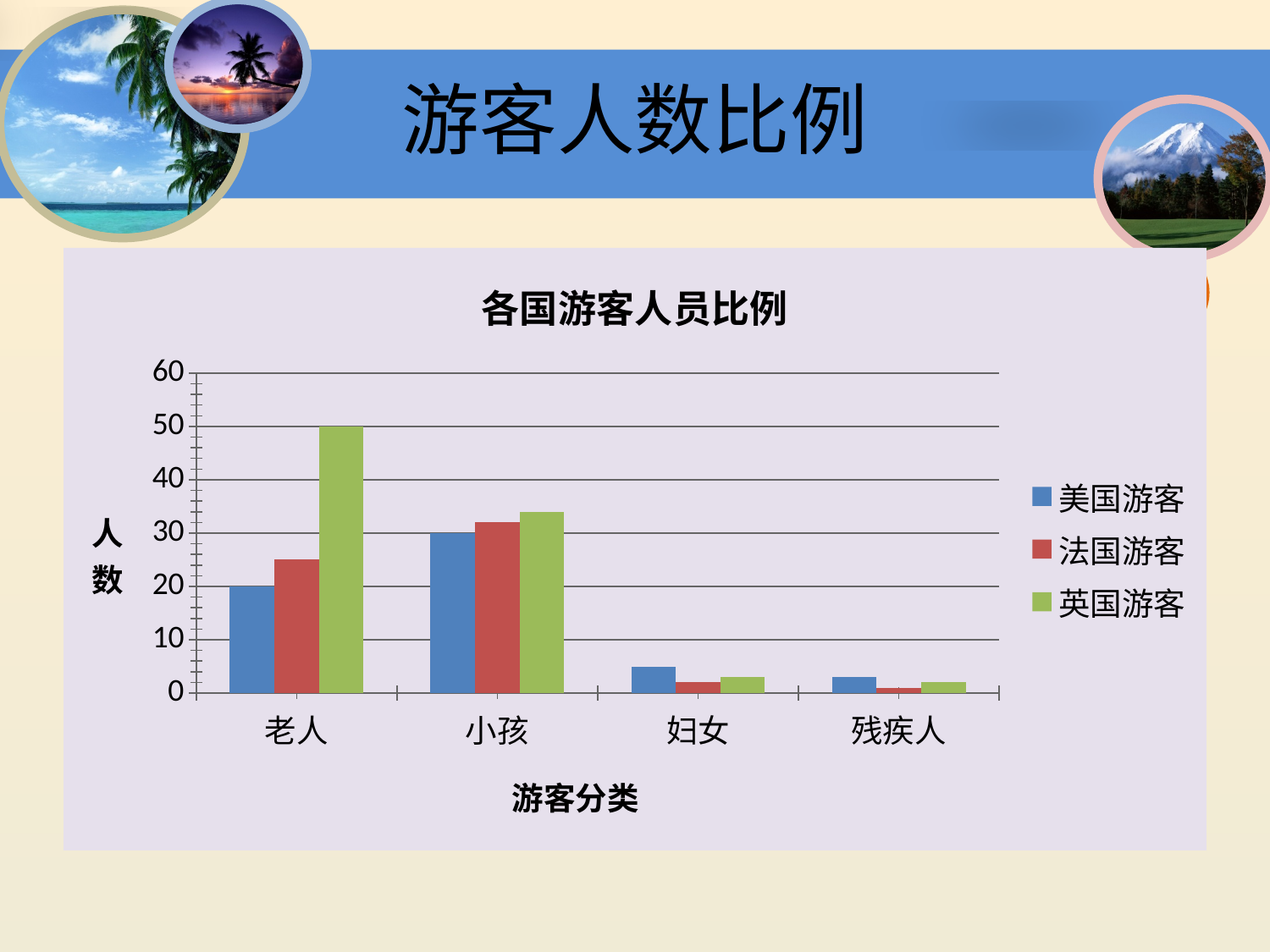

# 游客人数比例

### Chart: 各国游客人员比例

| Category | 美国游客 | 法国游客 | 英国游客 |
|---|---|---|---|
| 老人 | 20.0 | 25.0 | 50.0 |
| 小孩 | 30.0 | 32.0 | 34.0 |
| 妇女 | 5.0 | 2.0 | 3.0 |
| 残疾人 | 3.0 | 1.0 | 2.0 |